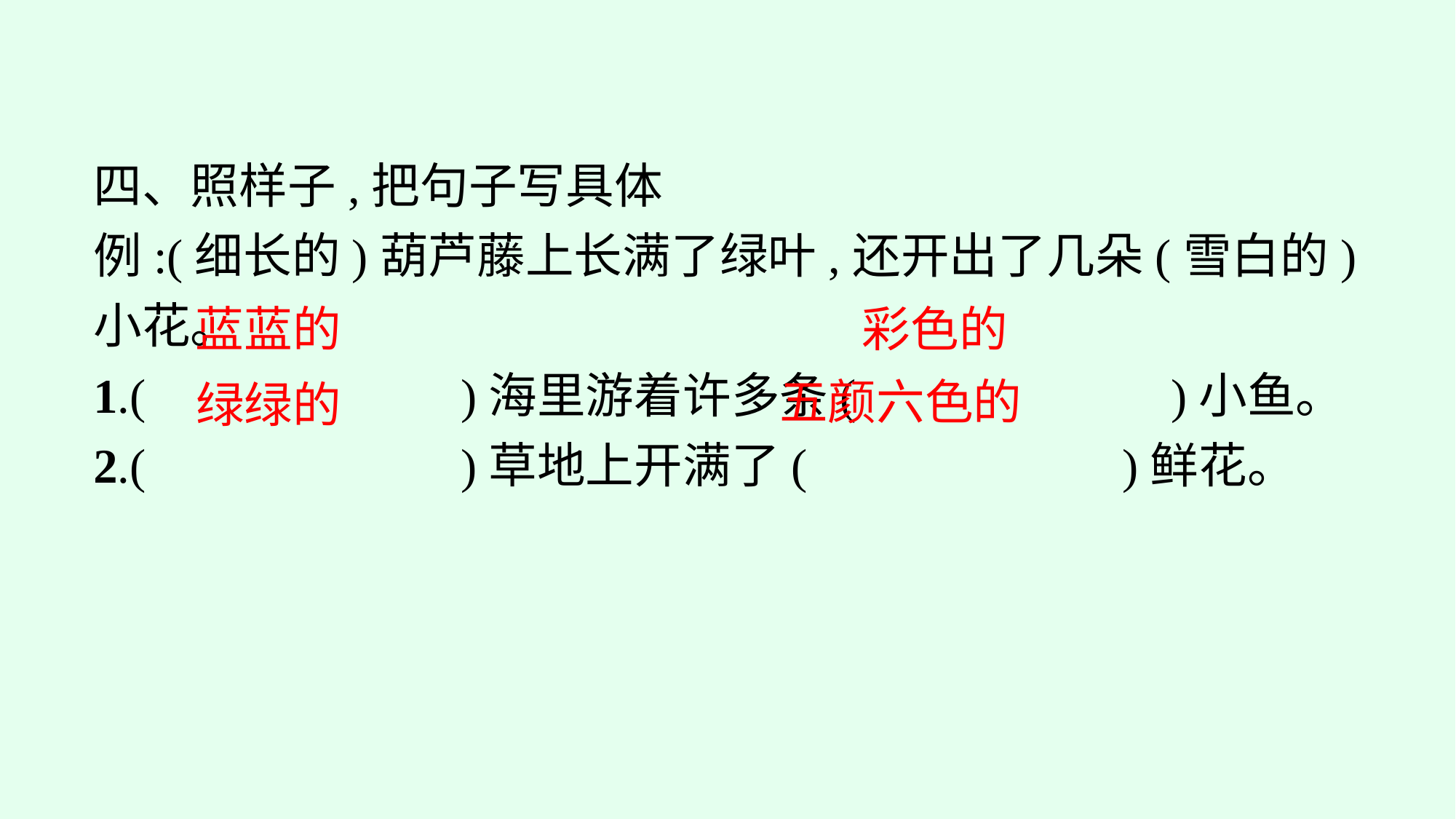

四、照样子,把句子写具体
例:(细长的)葫芦藤上长满了绿叶,还开出了几朵(雪白的)小花。
1.(　　　　　　)海里游着许多条(　　　　　　)小鱼。
2.(　　　　　　)草地上开满了(　　　　　　)鲜花。
蓝蓝的
彩色的
五颜六色的
绿绿的